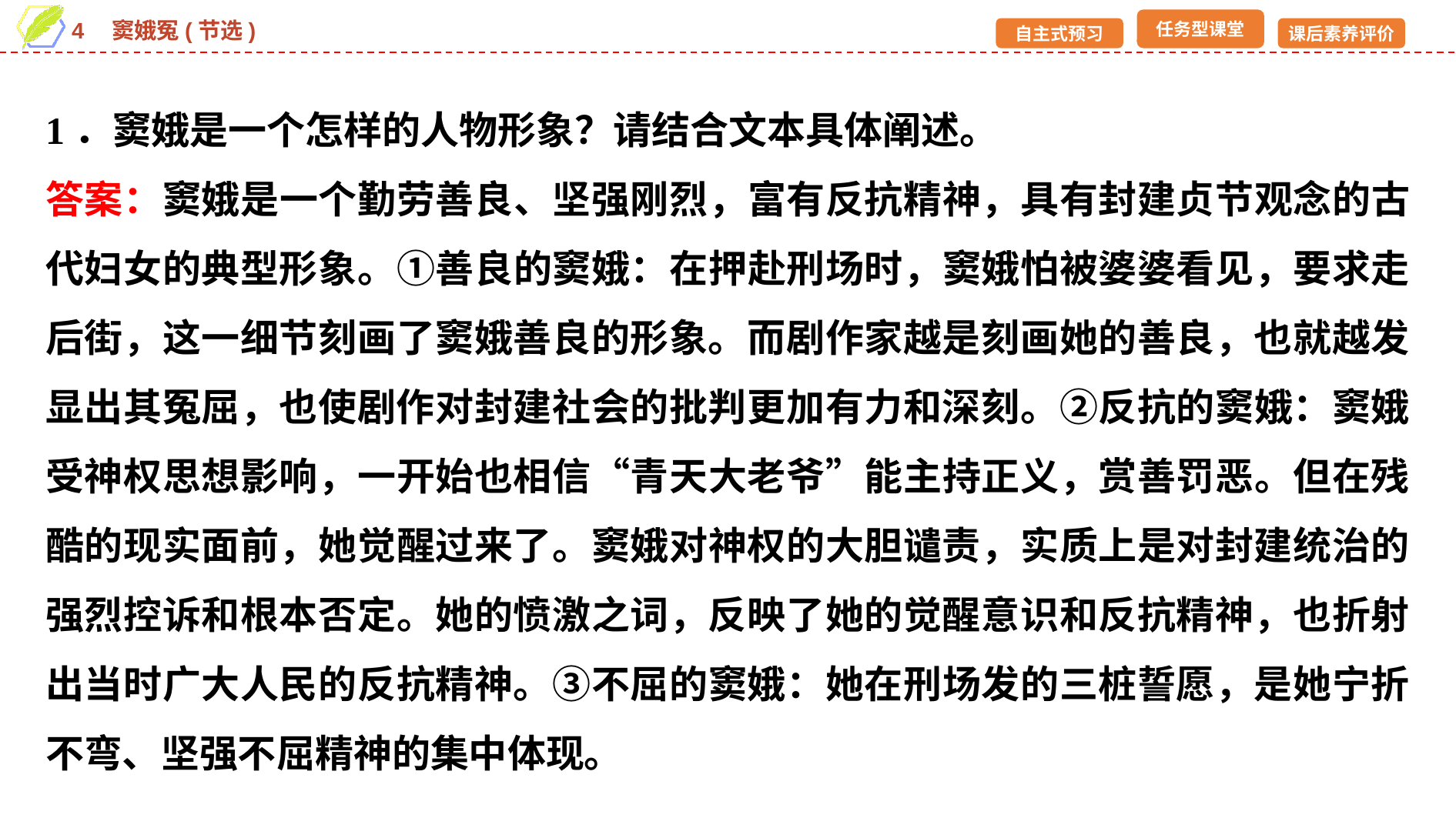

1．窦娥是一个怎样的人物形象？请结合文本具体阐述。
答案：窦娥是一个勤劳善良、坚强刚烈，富有反抗精神，具有封建贞节观念的古代妇女的典型形象。①善良的窦娥：在押赴刑场时，窦娥怕被婆婆看见，要求走后街，这一细节刻画了窦娥善良的形象。而剧作家越是刻画她的善良，也就越发显出其冤屈，也使剧作对封建社会的批判更加有力和深刻。②反抗的窦娥：窦娥受神权思想影响，一开始也相信“青天大老爷”能主持正义，赏善罚恶。但在残酷的现实面前，她觉醒过来了。窦娥对神权的大胆谴责，实质上是对封建统治的强烈控诉和根本否定。她的愤激之词，反映了她的觉醒意识和反抗精神，也折射出当时广大人民的反抗精神。③不屈的窦娥：她在刑场发的三桩誓愿，是她宁折不弯、坚强不屈精神的集中体现。